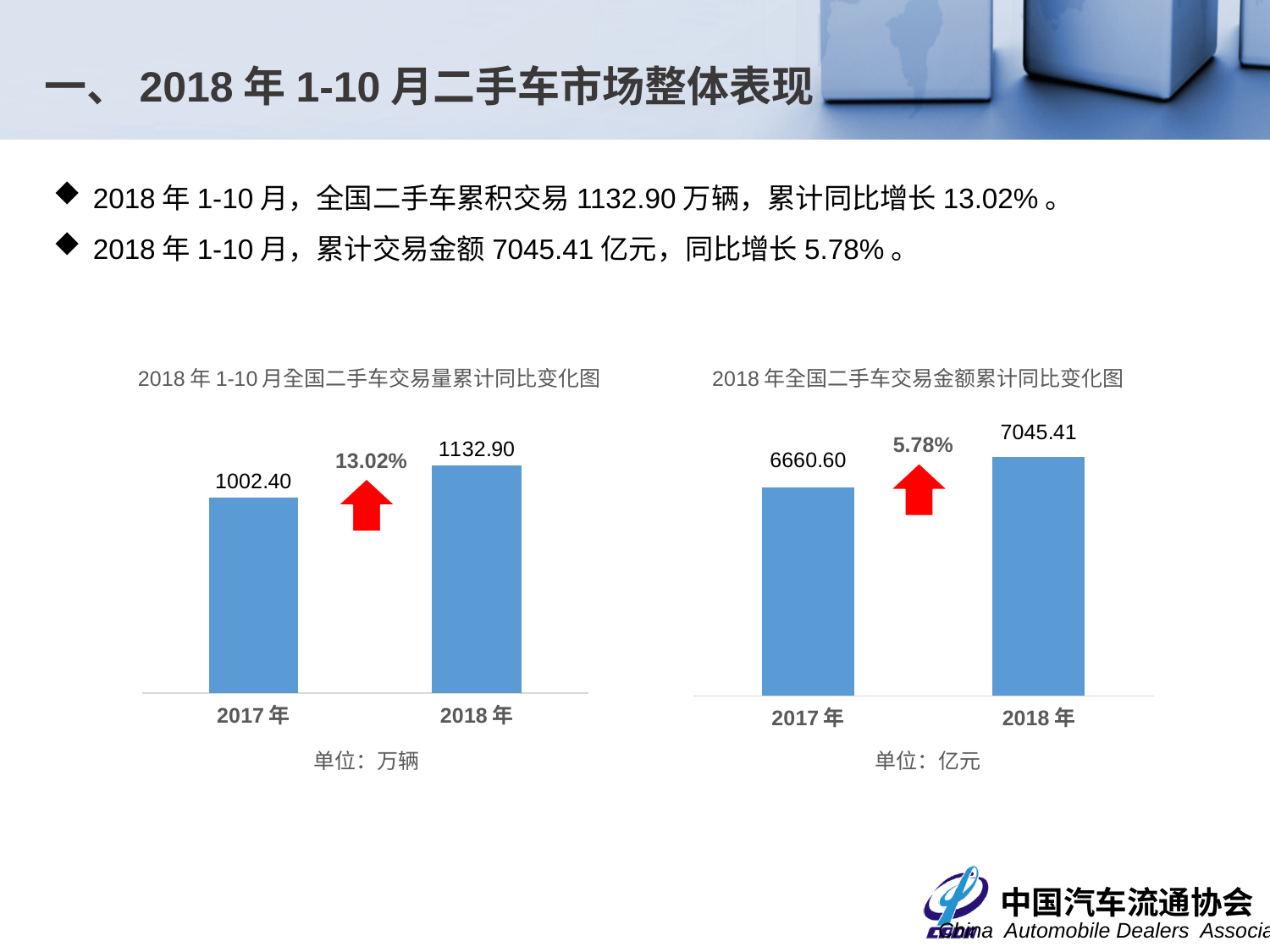

一、2018年1-10月二手车市场整体表现
2018年1-10月，全国二手车累积交易1132.90万辆，累计同比增长13.02%。
2018年1-10月，累计交易金额7045.41亿元，同比增长5.78%。

### Chart: 2018年全国二手车交易金额累计同比变化图

| Category |  |
|---|---|
| 2017年 | 6660.597763756785 |
| 2018年 | 7045.413760054892 |

### Chart: 2018年1-10月全国二手车交易量累计同比变化图

| Category |  |
|---|---|
| 2017年 | 1002.4 |
| 2018年 | 1132.896 |
5.78%
13.02%

单位：万辆
单位：亿元